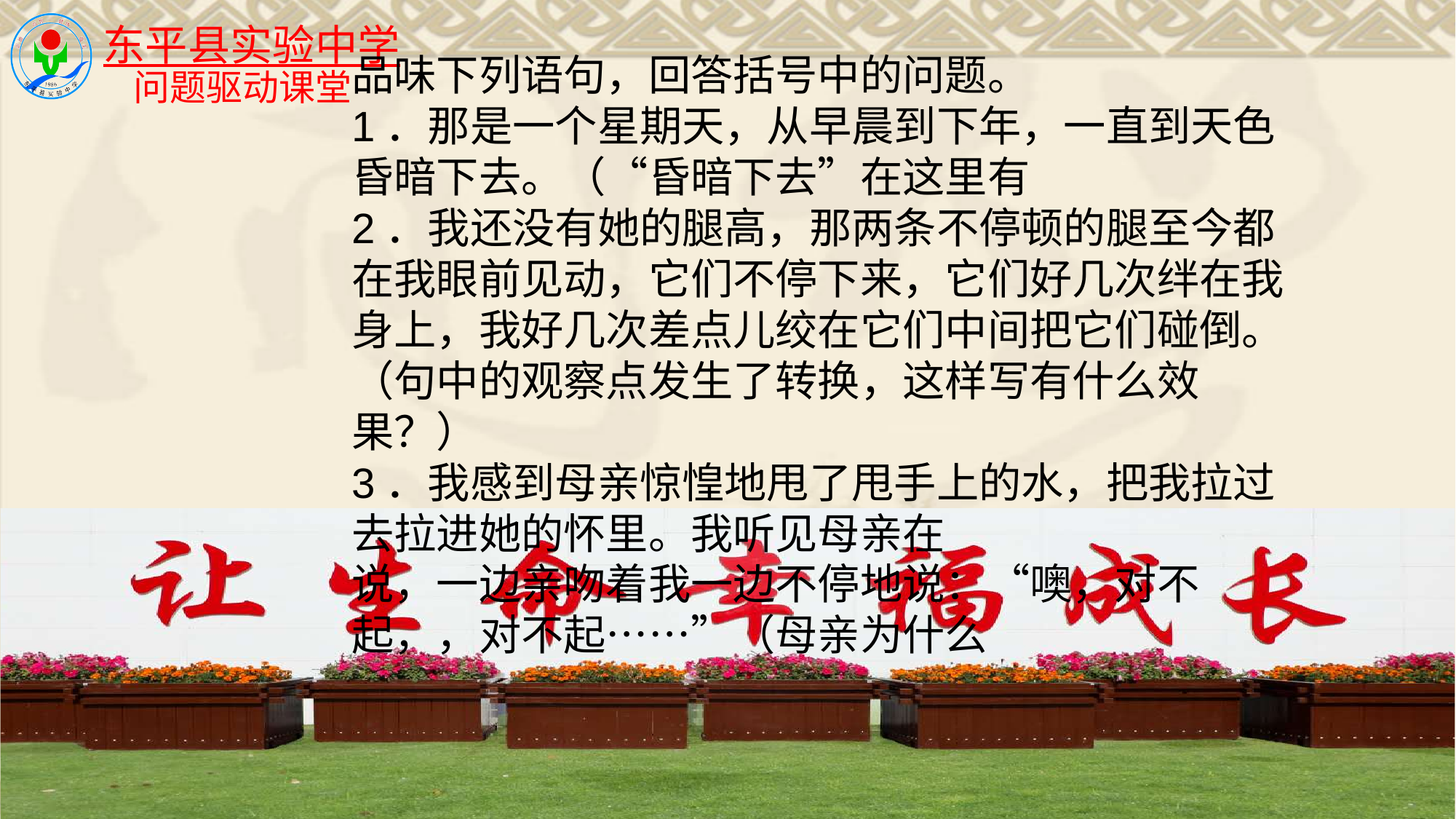

品味下列语句，回答括号中的问题。
1．那是一个星期天，从早晨到下年，一直到天色昏暗下去。（“昏暗下去”在这里有
2．我还没有她的腿高，那两条不停顿的腿至今都在我眼前见动，它们不停下来，它们好几次绊在我身上，我好几次差点儿绞在它们中间把它们碰倒。（句中的观察点发生了转换，这样写有什么效果？）
3．我感到母亲惊惶地甩了甩手上的水，把我拉过去拉进她的怀里。我听见母亲在
说，一边亲吻着我一边不停地说：“噢，对不起，，对不起……”（母亲为什么